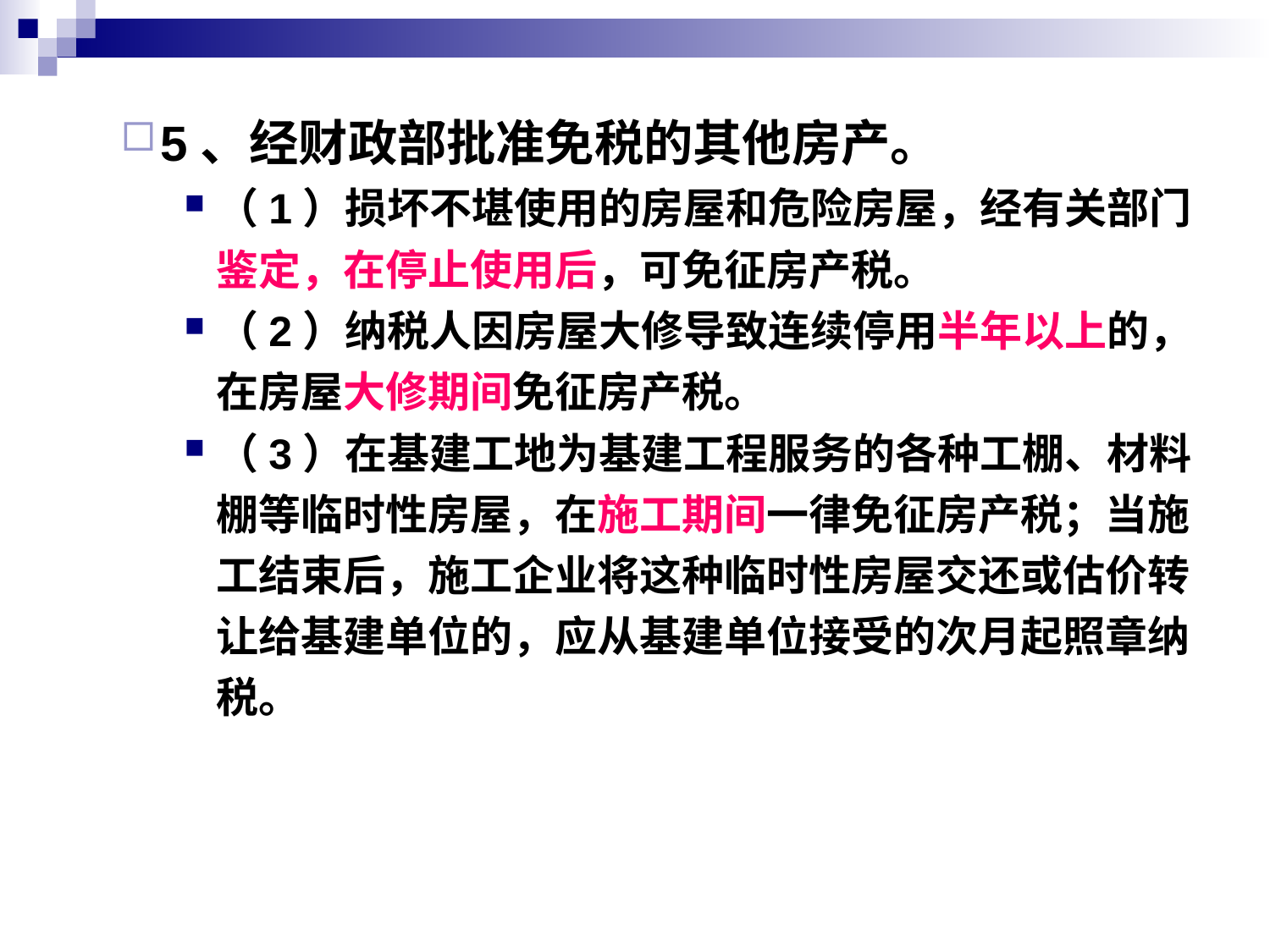

#
5、经财政部批准免税的其他房产。
（1）损坏不堪使用的房屋和危险房屋，经有关部门鉴定，在停止使用后，可免征房产税。
（2）纳税人因房屋大修导致连续停用半年以上的，在房屋大修期间免征房产税。
（3）在基建工地为基建工程服务的各种工棚、材料棚等临时性房屋，在施工期间一律免征房产税；当施工结束后，施工企业将这种临时性房屋交还或估价转让给基建单位的，应从基建单位接受的次月起照章纳税。